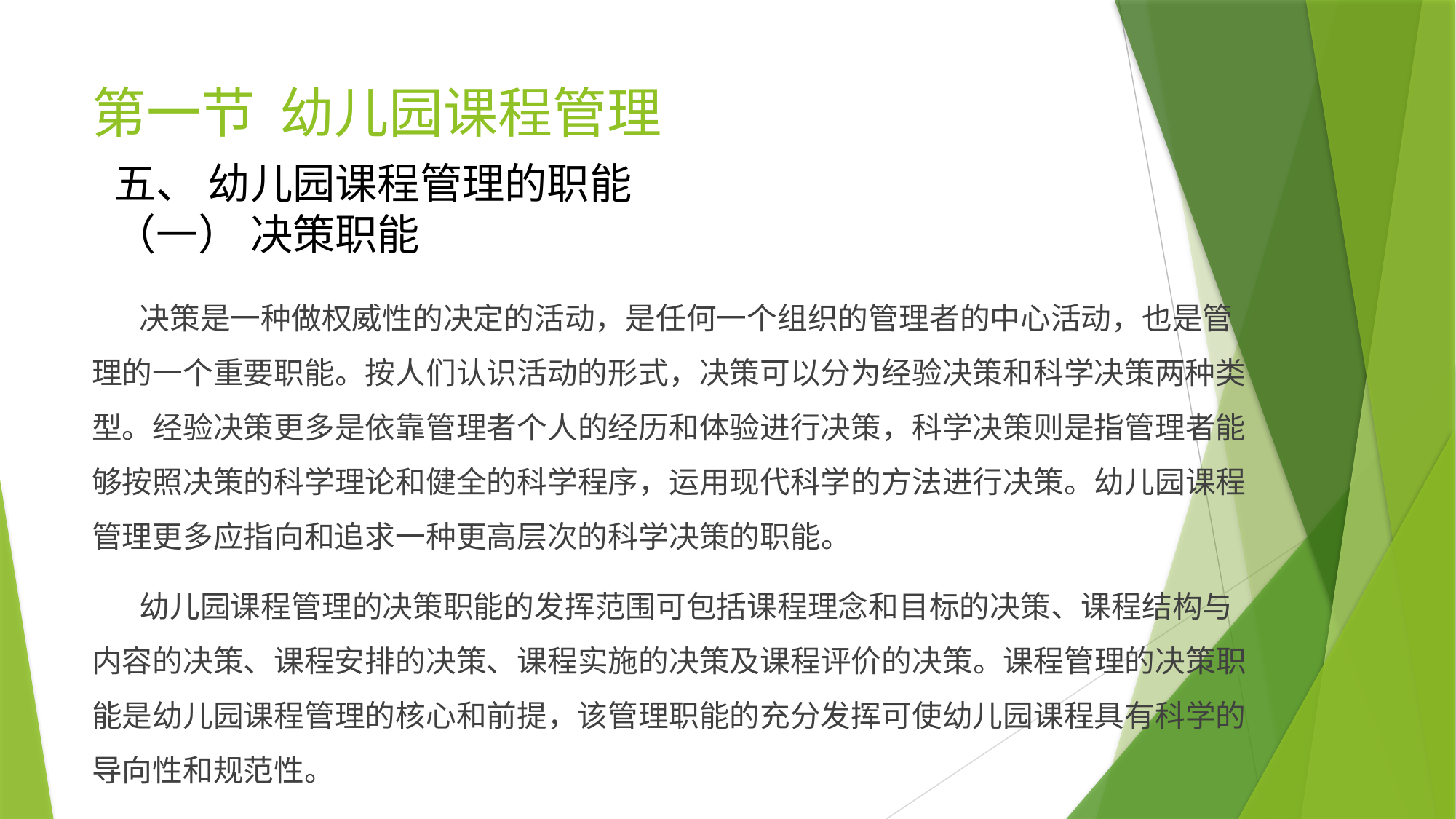

# 第一节  幼儿园课程管理
五、 幼儿园课程管理的职能
（一） 决策职能
      决策是一种做权威性的决定的活动，是任何一个组织的管理者的中心活动，也是管理的一个重要职能。按人们认识活动的形式，决策可以分为经验决策和科学决策两种类型。经验决策更多是依靠管理者个人的经历和体验进行决策，科学决策则是指管理者能够按照决策的科学理论和健全的科学程序，运用现代科学的方法进行决策。幼儿园课程管理更多应指向和追求一种更高层次的科学决策的职能。
      幼儿园课程管理的决策职能的发挥范围可包括课程理念和目标的决策、课程结构与内容的决策、课程安排的决策、课程实施的决策及课程评价的决策。课程管理的决策职能是幼儿园课程管理的核心和前提，该管理职能的充分发挥可使幼儿园课程具有科学的导向性和规范性。